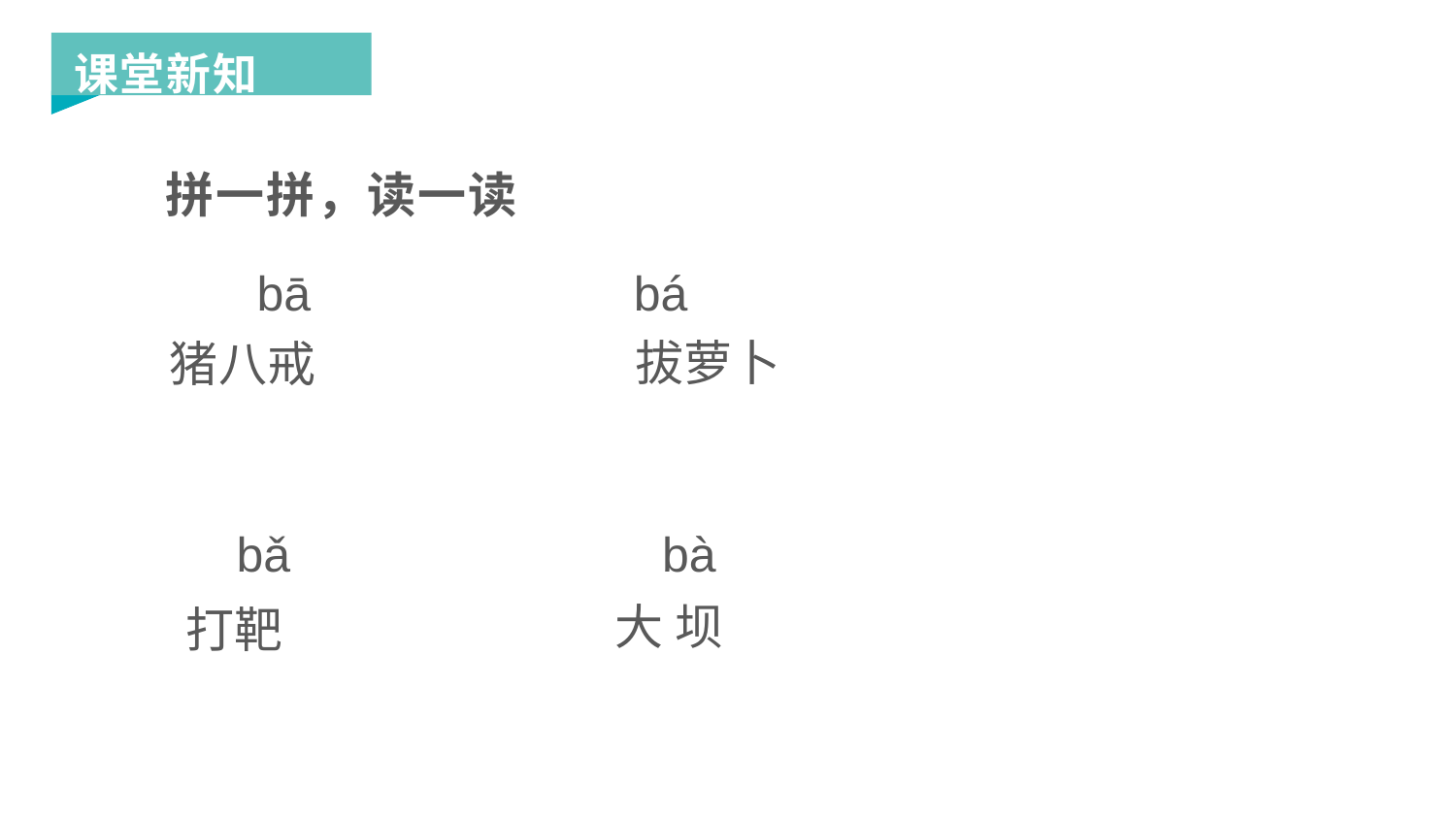

课堂新知

拼一拼，读一读
bā
猪八戒
bá
拔萝卜
bǎ
打靶
bà
大 坝